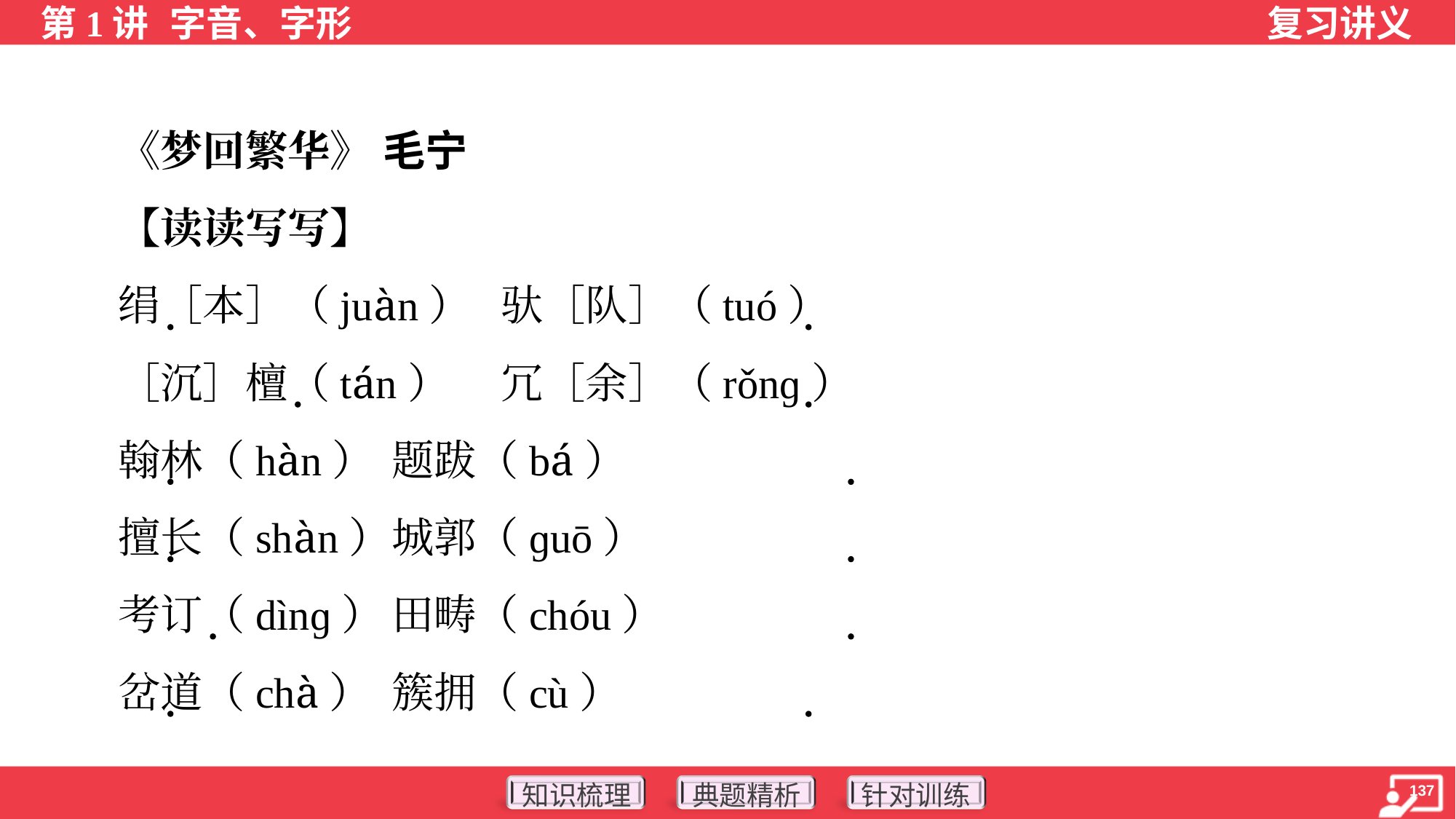

《梦回繁华》 毛宁
    【读读写写】
    绢［本］（juàn）	驮［队］（tuó）
    ［沉］檀（tán）	冗［余］（rǒnɡ）
    翰林（hàn）	题跋（bá）
    擅长（shàn）	城郭（ɡuō）
    考订（dìnɡ）	田畴（chóu）
    岔道（chà）	簇拥（cù）